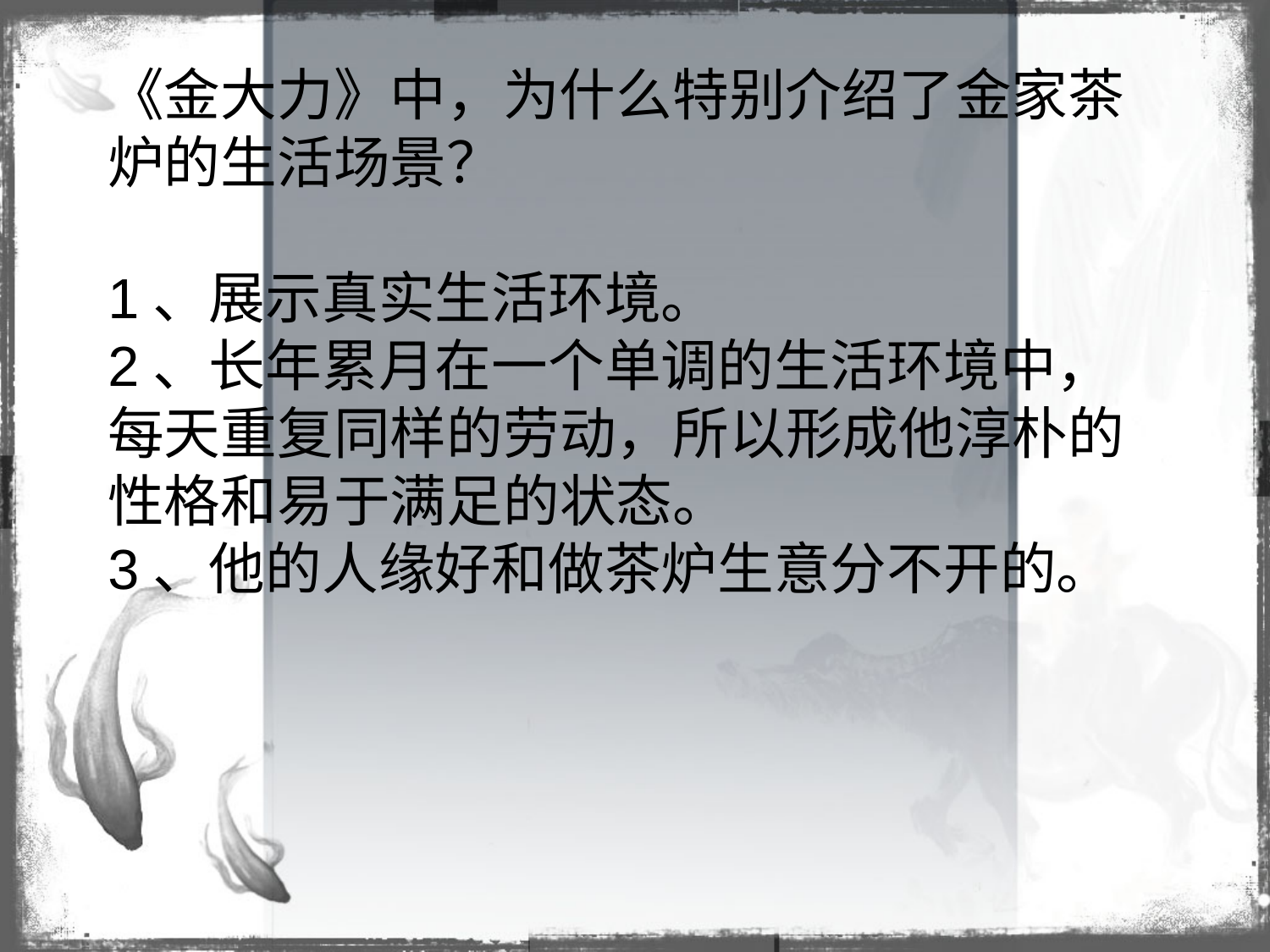

《金大力》中，为什么特别介绍了金家茶炉的生活场景？

1、展示真实生活环境。
2、长年累月在一个单调的生活环境中，每天重复同样的劳动，所以形成他淳朴的性格和易于满足的状态。
3、他的人缘好和做茶炉生意分不开的。